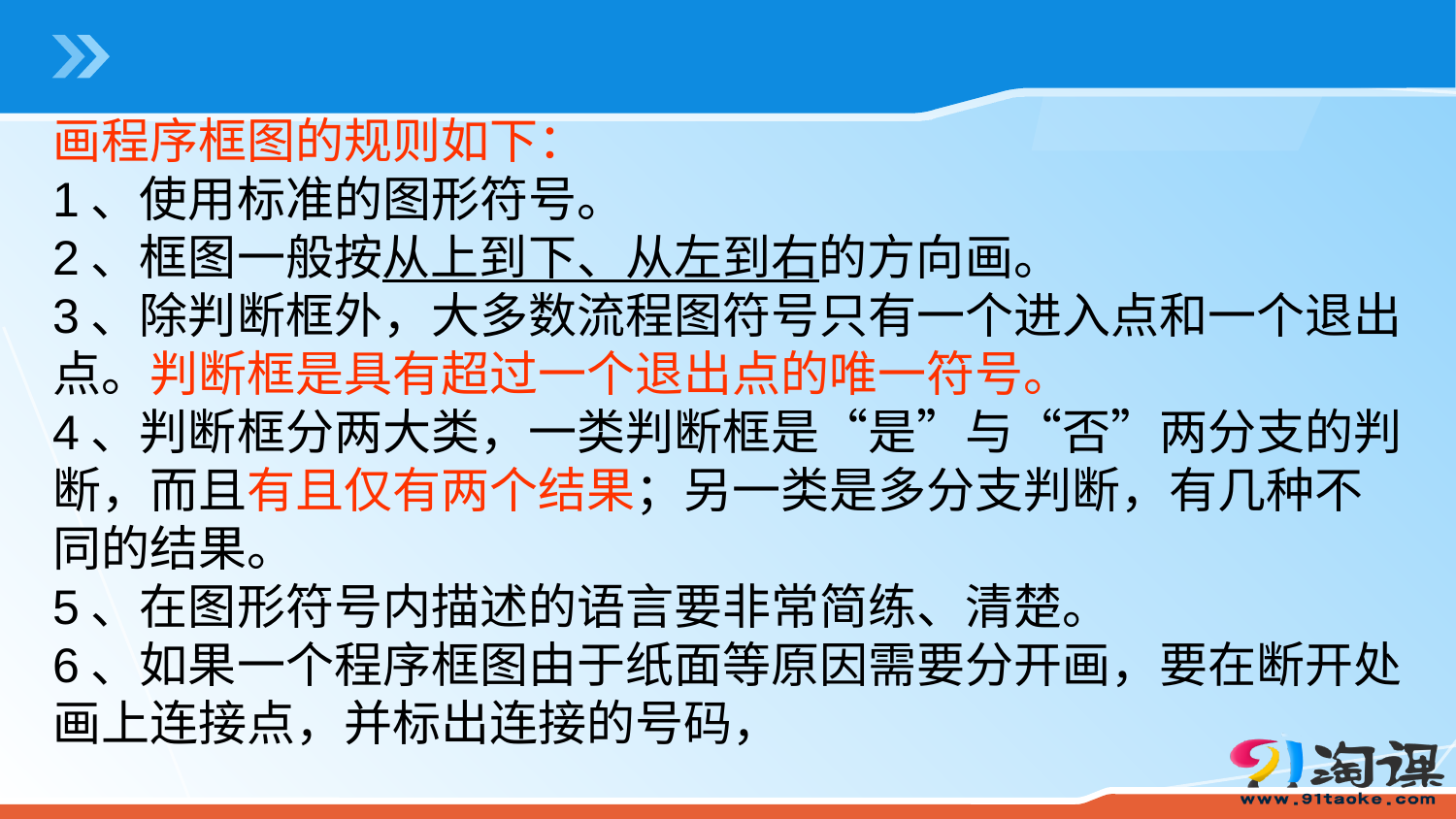

画程序框图的规则如下：
1、使用标准的图形符号。
2、框图一般按从上到下、从左到右的方向画。
3、除判断框外，大多数流程图符号只有一个进入点和一个退出点。判断框是具有超过一个退出点的唯一符号。
4、判断框分两大类，一类判断框是“是”与“否”两分支的判断，而且有且仅有两个结果；另一类是多分支判断，有几种不同的结果。
5、在图形符号内描述的语言要非常简练、清楚。
6、如果一个程序框图由于纸面等原因需要分开画，要在断开处画上连接点，并标出连接的号码，